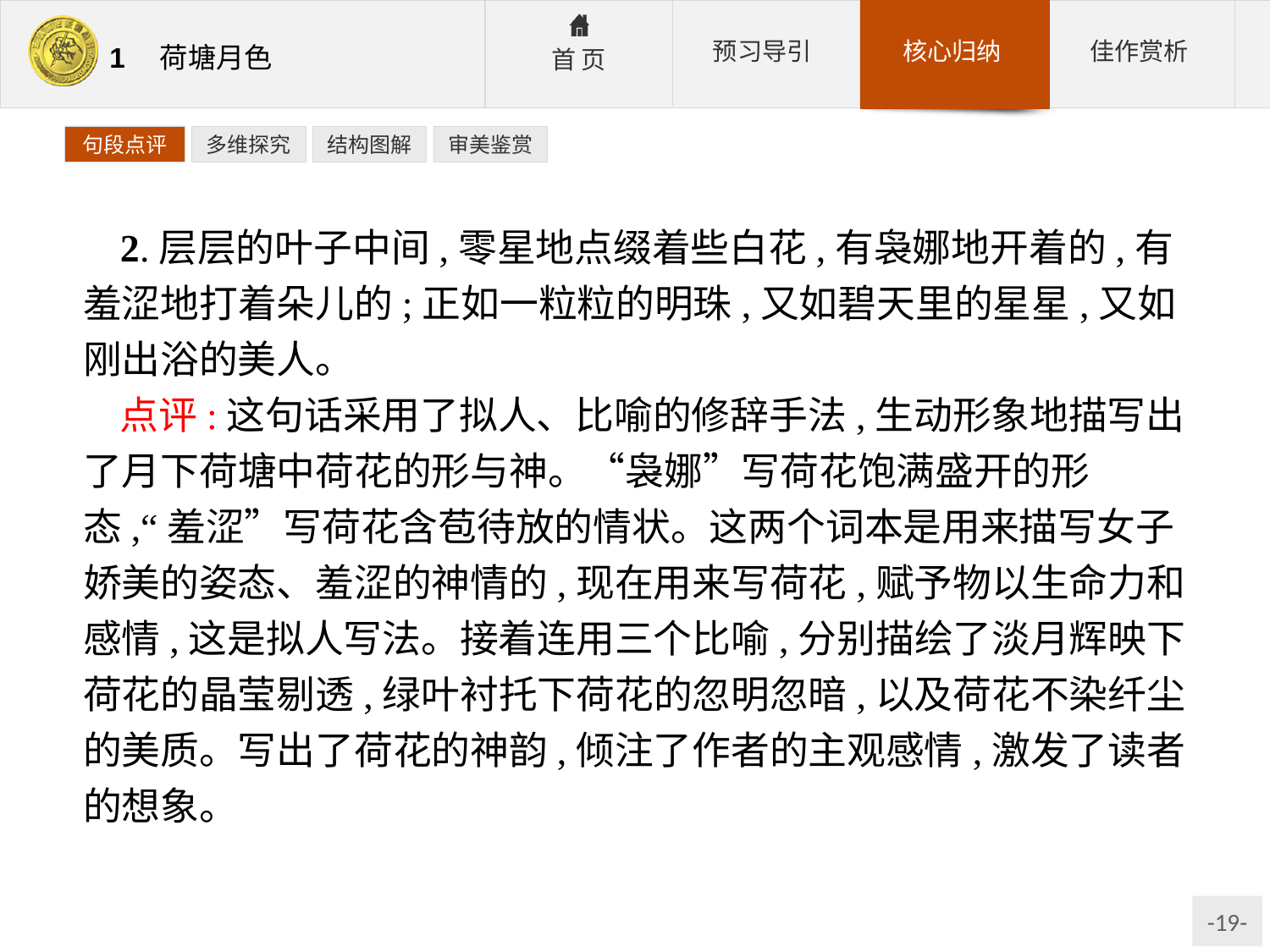

句段点评
多维探究
结构图解
审美鉴赏
2.层层的叶子中间,零星地点缀着些白花,有袅娜地开着的,有羞涩地打着朵儿的;正如一粒粒的明珠,又如碧天里的星星,又如刚出浴的美人。
点评:这句话采用了拟人、比喻的修辞手法,生动形象地描写出了月下荷塘中荷花的形与神。“袅娜”写荷花饱满盛开的形态,“羞涩”写荷花含苞待放的情状。这两个词本是用来描写女子娇美的姿态、羞涩的神情的,现在用来写荷花,赋予物以生命力和感情,这是拟人写法。接着连用三个比喻,分别描绘了淡月辉映下荷花的晶莹剔透,绿叶衬托下荷花的忽明忽暗,以及荷花不染纤尘的美质。写出了荷花的神韵,倾注了作者的主观感情,激发了读者的想象。